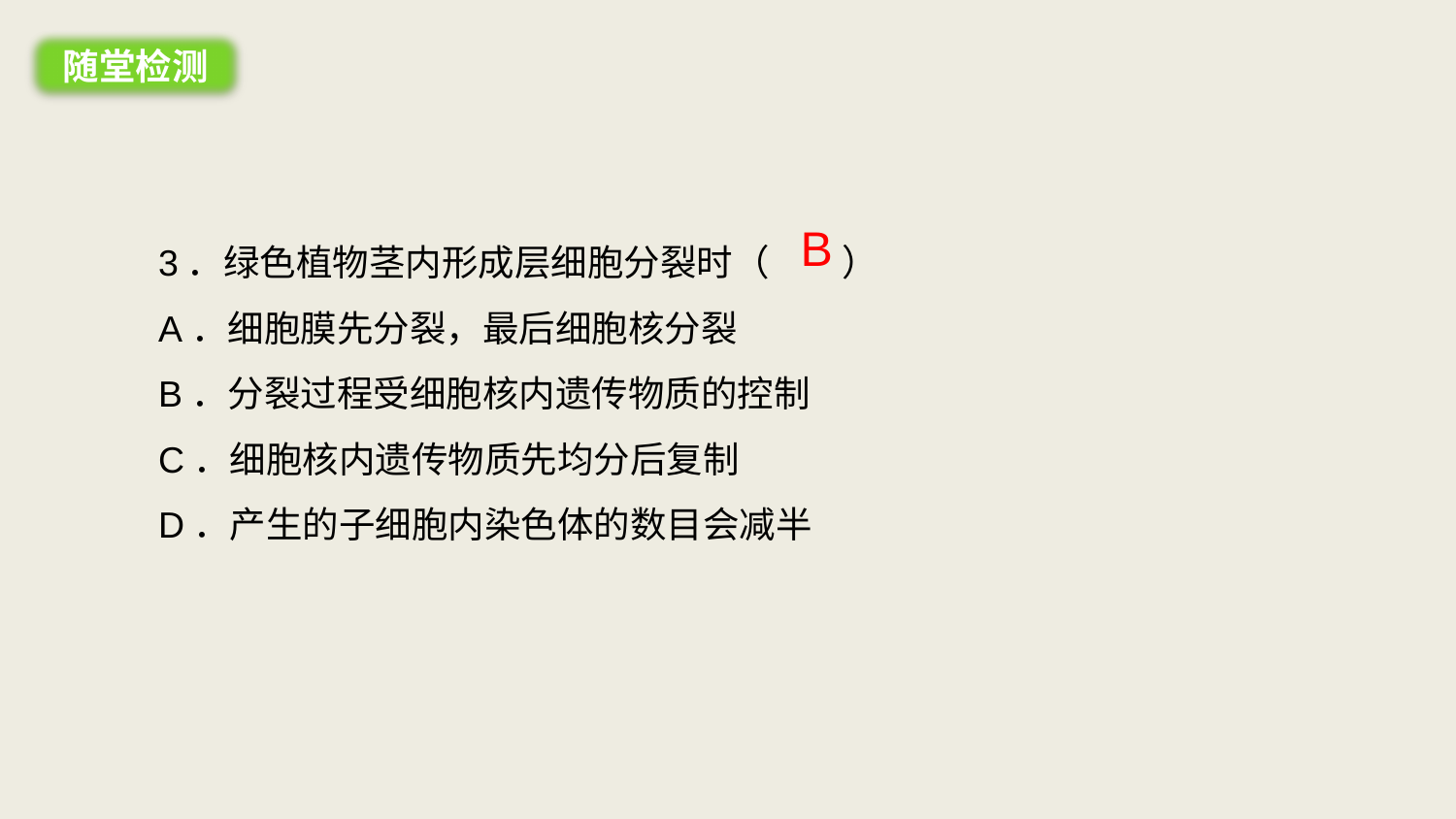

随堂检测
B
3．绿色植物茎内形成层细胞分裂时（　　）
A．细胞膜先分裂，最后细胞核分裂
B．分裂过程受细胞核内遗传物质的控制
C．细胞核内遗传物质先均分后复制
D．产生的子细胞内染色体的数目会减半